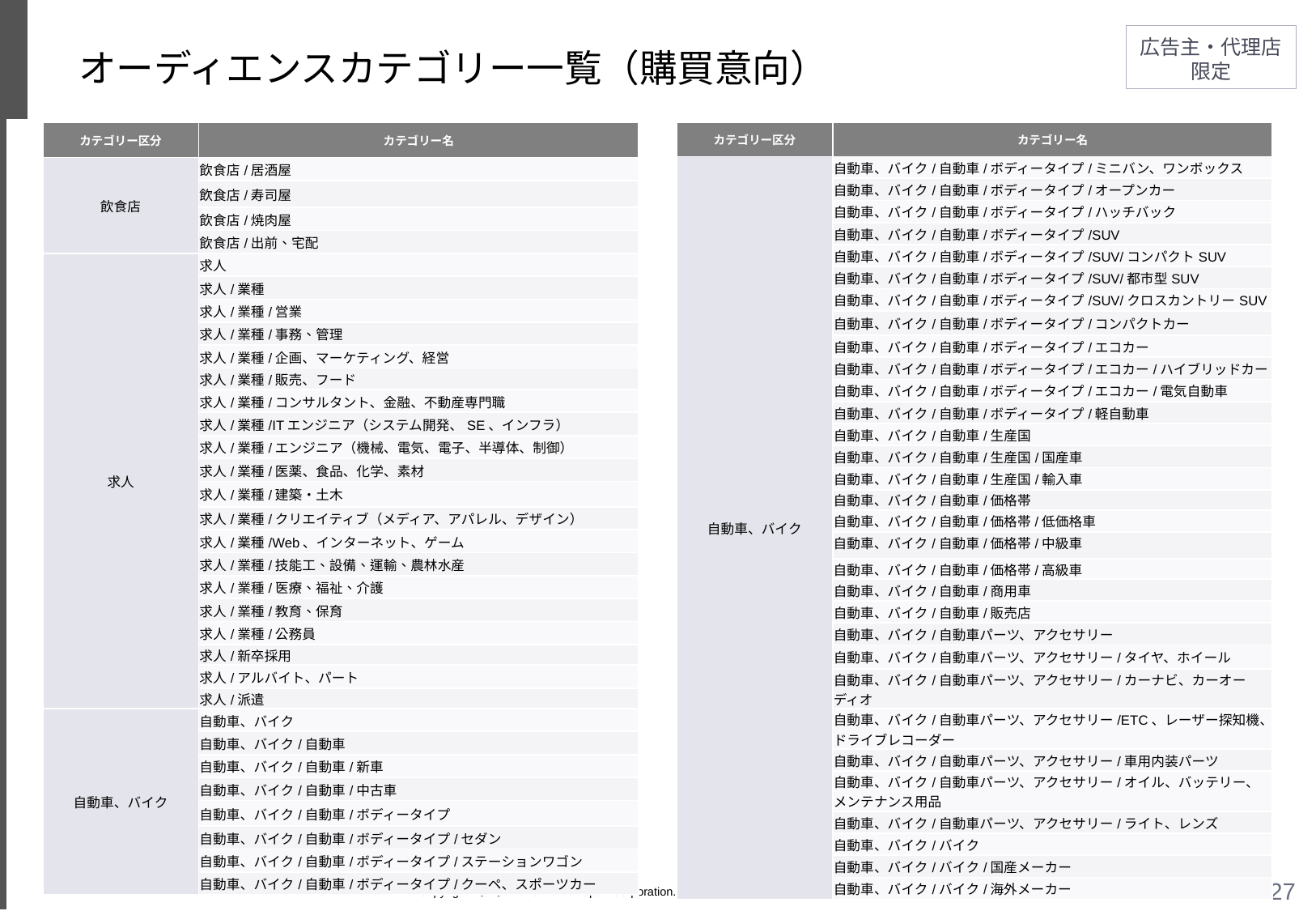

# オーディエンスカテゴリー一覧（購買意向）
| カテゴリー区分 | カテゴリー名 |
| --- | --- |
| 飲食店 | 飲食店/居酒屋 |
|  | 飲食店/寿司屋 |
|  | 飲食店/焼肉屋 |
|  | 飲食店/出前、宅配 |
| 求人 | 求人 |
|  | 求人/業種 |
|  | 求人/業種/営業 |
|  | 求人/業種/事務、管理 |
|  | 求人/業種/企画、マーケティング、経営 |
|  | 求人/業種/販売、フード |
|  | 求人/業種/コンサルタント、金融、不動産専門職 |
|  | 求人/業種/ITエンジニア（システム開発、SE、インフラ） |
|  | 求人/業種/エンジニア（機械、電気、電子、半導体、制御） |
|  | 求人/業種/医薬、食品、化学、素材 |
|  | 求人/業種/建築・土木 |
|  | 求人/業種/クリエイティブ（メディア、アパレル、デザイン） |
|  | 求人/業種/Web、インターネット、ゲーム |
|  | 求人/業種/技能工、設備、運輸、農林水産 |
|  | 求人/業種/医療、福祉、介護 |
|  | 求人/業種/教育、保育 |
|  | 求人/業種/公務員 |
|  | 求人/新卒採用 |
|  | 求人/アルバイト、パート |
|  | 求人/派遣 |
| 自動車、バイク | 自動車、バイク |
|  | 自動車、バイク/自動車 |
|  | 自動車、バイク/自動車/新車 |
|  | 自動車、バイク/自動車/中古車 |
|  | 自動車、バイク/自動車/ボディータイプ |
|  | 自動車、バイク/自動車/ボディータイプ/セダン |
|  | 自動車、バイク/自動車/ボディータイプ/ステーションワゴン |
|  | 自動車、バイク/自動車/ボディータイプ/クーペ、スポーツカー |
| カテゴリー区分 | カテゴリー名 |
| --- | --- |
| 自動車、バイク | 自動車、バイク/自動車/ボディータイプ/ミニバン、ワンボックス |
|  | 自動車、バイク/自動車/ボディータイプ/オープンカー |
|  | 自動車、バイク/自動車/ボディータイプ/ハッチバック |
|  | 自動車、バイク/自動車/ボディータイプ/SUV |
|  | 自動車、バイク/自動車/ボディータイプ/SUV/コンパクトSUV |
|  | 自動車、バイク/自動車/ボディータイプ/SUV/都市型SUV |
|  | 自動車、バイク/自動車/ボディータイプ/SUV/クロスカントリーSUV |
|  | 自動車、バイク/自動車/ボディータイプ/コンパクトカー |
|  | 自動車、バイク/自動車/ボディータイプ/エコカー |
|  | 自動車、バイク/自動車/ボディータイプ/エコカー/ハイブリッドカー |
|  | 自動車、バイク/自動車/ボディータイプ/エコカー/電気自動車 |
|  | 自動車、バイク/自動車/ボディータイプ/軽自動車 |
|  | 自動車、バイク/自動車/生産国 |
|  | 自動車、バイク/自動車/生産国/国産車 |
|  | 自動車、バイク/自動車/生産国/輸入車 |
|  | 自動車、バイク/自動車/価格帯 |
|  | 自動車、バイク/自動車/価格帯/低価格車 |
|  | 自動車、バイク/自動車/価格帯/中級車 |
|  | 自動車、バイク/自動車/価格帯/高級車 |
|  | 自動車、バイク/自動車/商用車 |
|  | 自動車、バイク/自動車/販売店 |
|  | 自動車、バイク/自動車パーツ、アクセサリー |
|  | 自動車、バイク/自動車パーツ、アクセサリー/タイヤ、ホイール |
|  | 自動車、バイク/自動車パーツ、アクセサリー/カーナビ、カーオーディオ |
|  | 自動車、バイク/自動車パーツ、アクセサリー/ETC、レーザー探知機、ドライブレコーダー |
|  | 自動車、バイク/自動車パーツ、アクセサリー/車用内装パーツ |
|  | 自動車、バイク/自動車パーツ、アクセサリー/オイル、バッテリー、メンテナンス用品 |
|  | 自動車、バイク/自動車パーツ、アクセサリー/ライト、レンズ |
|  | 自動車、バイク/バイク |
|  | 自動車、バイク/バイク/国産メーカー |
|  | 自動車、バイク/バイク/海外メーカー |
Copyright（C）2020 Yahoo Japan Corporation. All Rights Reserved. 無断引用・転載禁止